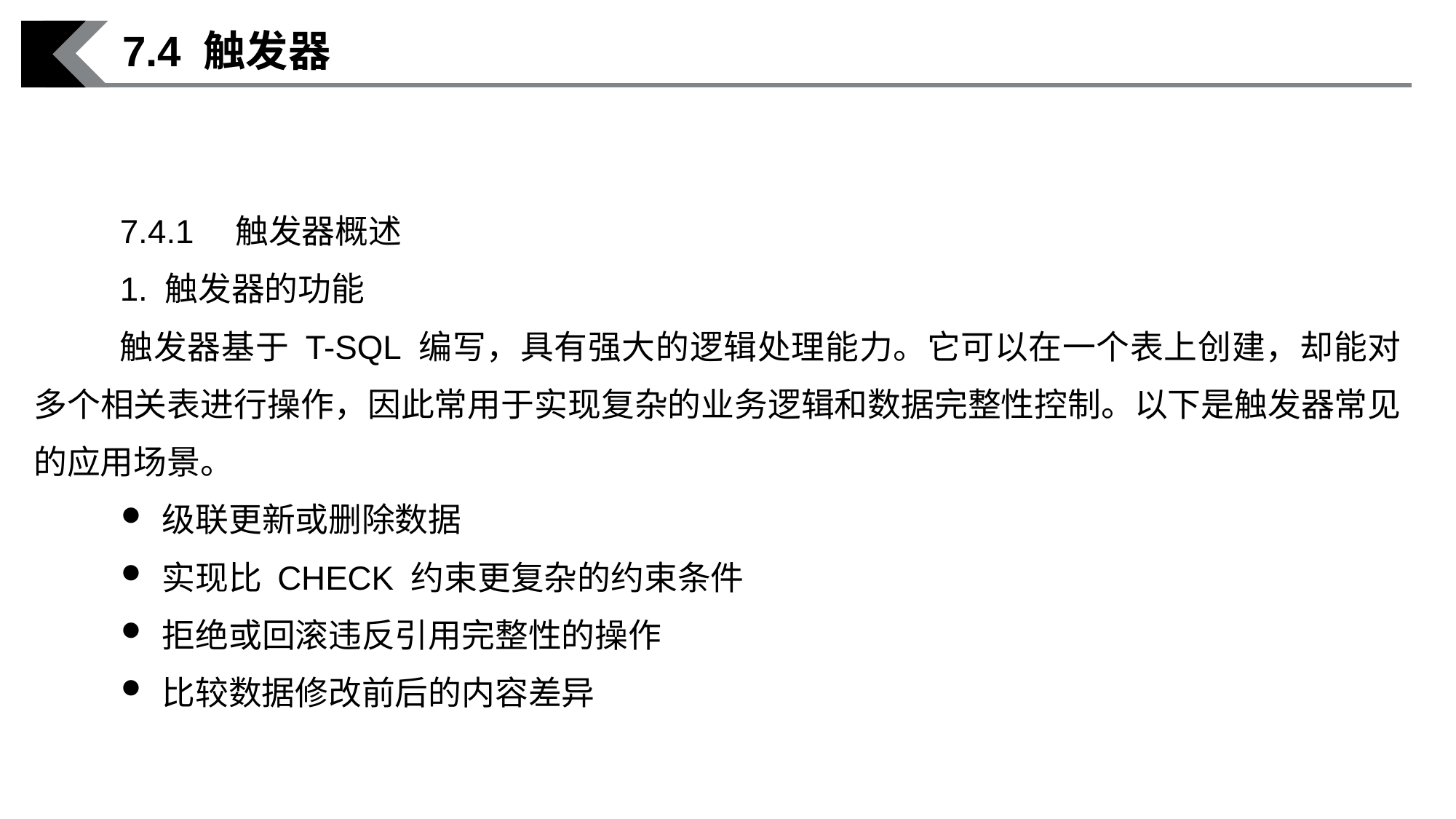

7.4 触发器
7.4.1　触发器概述
1. 触发器的功能
触发器基于 T-SQL 编写，具有强大的逻辑处理能力。它可以在一个表上创建，却能对多个相关表进行操作，因此常用于实现复杂的业务逻辑和数据完整性控制。以下是触发器常见的应用场景。
级联更新或删除数据
实现比 CHECK 约束更复杂的约束条件
拒绝或回滚违反引用完整性的操作
比较数据修改前后的内容差异